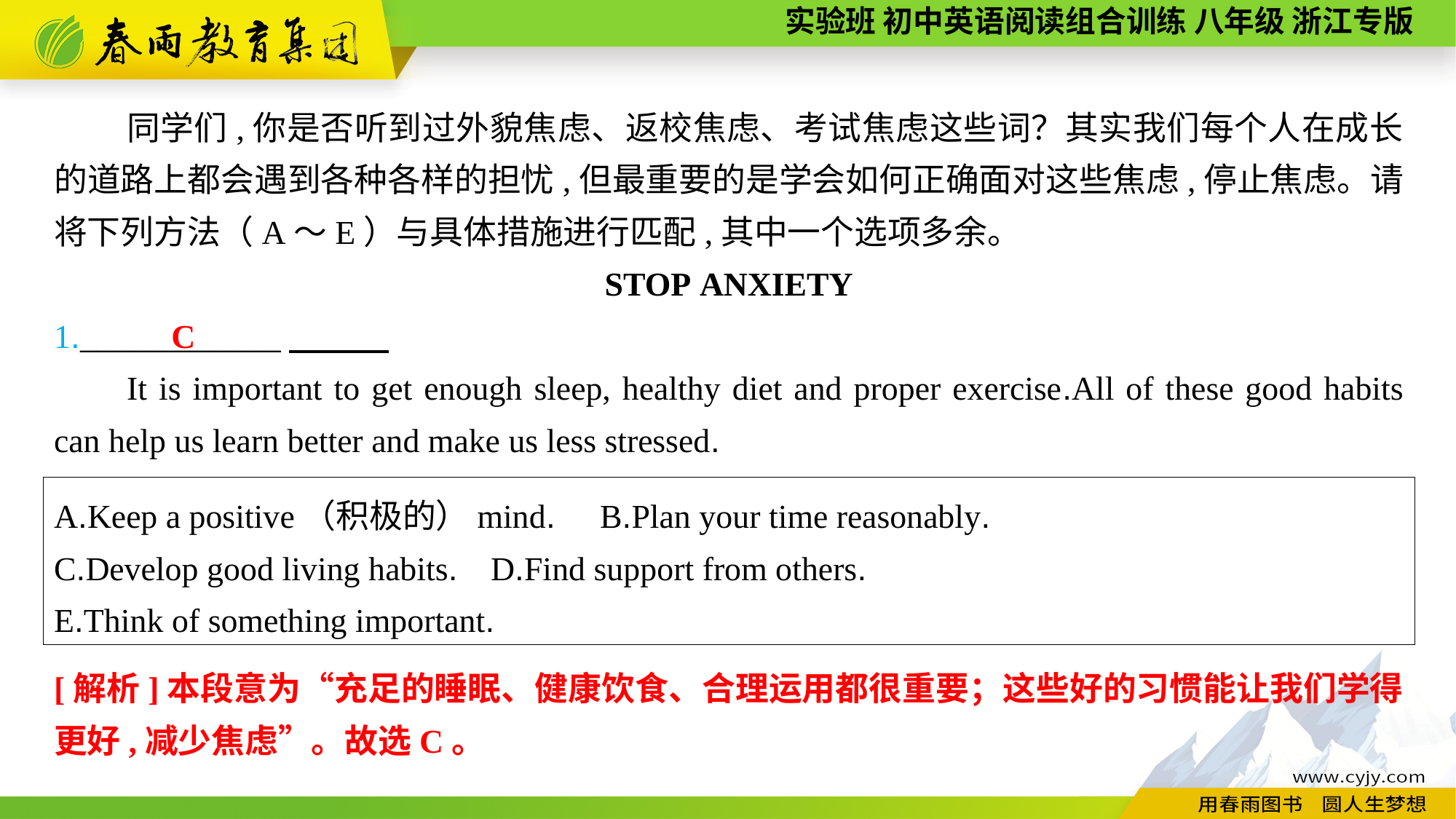

同学们,你是否听到过外貌焦虑、返校焦虑、考试焦虑这些词？其实我们每个人在成长的道路上都会遇到各种各样的担忧,但最重要的是学会如何正确面对这些焦虑,停止焦虑。请将下列方法（A～E）与具体措施进行匹配,其中一个选项多余。
STOP ANXIETY
1.____________
It is important to get enough sleep, healthy diet and proper exercise.All of these good habits can help us learn better and make us less stressed.
C
A.Keep a positive（积极的）mind.	B.Plan your time reasonably.
C.Develop good living habits.	D.Find support from others.
E.Think of something important.
[解析]本段意为“充足的睡眠、健康饮食、合理运用都很重要；这些好的习惯能让我们学得更好,减少焦虑”。故选C。